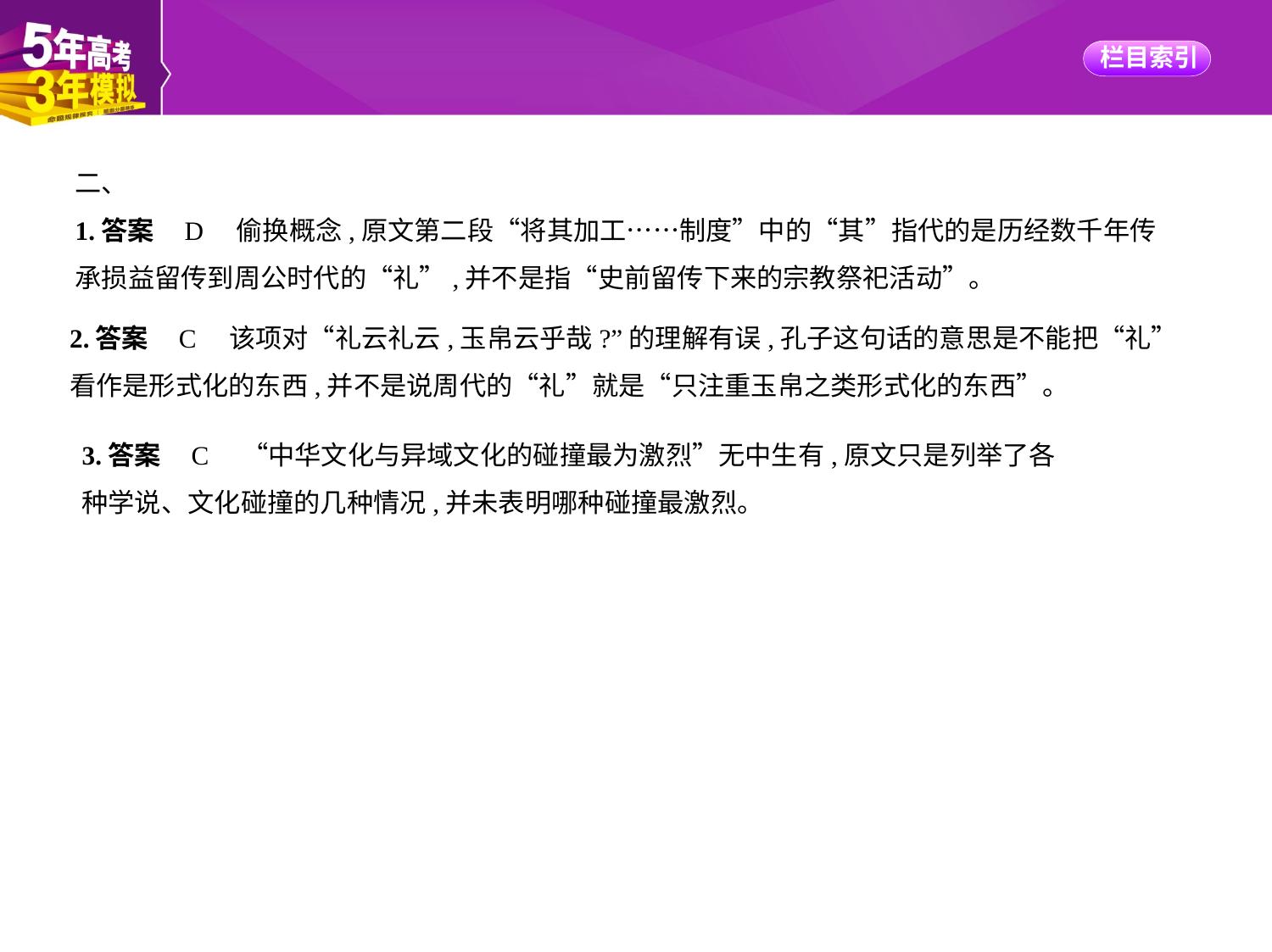

二、
1.答案    D　偷换概念,原文第二段“将其加工……制度”中的“其”指代的是历经数千年传
承损益留传到周公时代的“礼”,并不是指“史前留传下来的宗教祭祀活动”。
2.答案    C　该项对“礼云礼云,玉帛云乎哉?”的理解有误,孔子这句话的意思是不能把“礼”
看作是形式化的东西,并不是说周代的“礼”就是“只注重玉帛之类形式化的东西”。
3.答案    C　“中华文化与异域文化的碰撞最为激烈”无中生有,原文只是列举了各种学说、文化碰撞的几种情况,并未表明哪种碰撞最激烈。